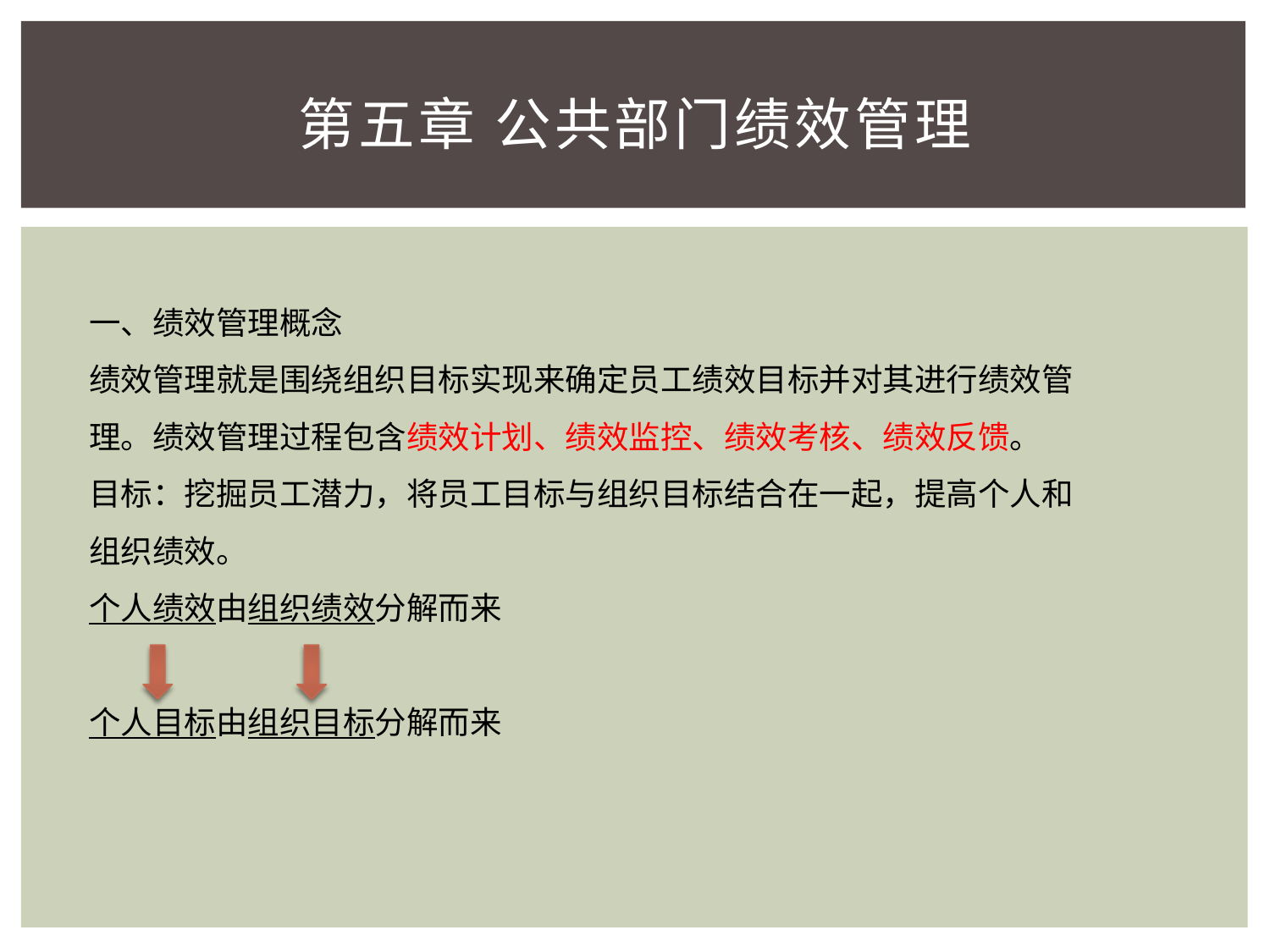

# 第五章 公共部门绩效管理
一、绩效管理概念
绩效管理就是围绕组织目标实现来确定员工绩效目标并对其进行绩效管理。绩效管理过程包含绩效计划、绩效监控、绩效考核、绩效反馈。
目标：挖掘员工潜力，将员工目标与组织目标结合在一起，提高个人和组织绩效。
个人绩效由组织绩效分解而来

个人目标由组织目标分解而来

34